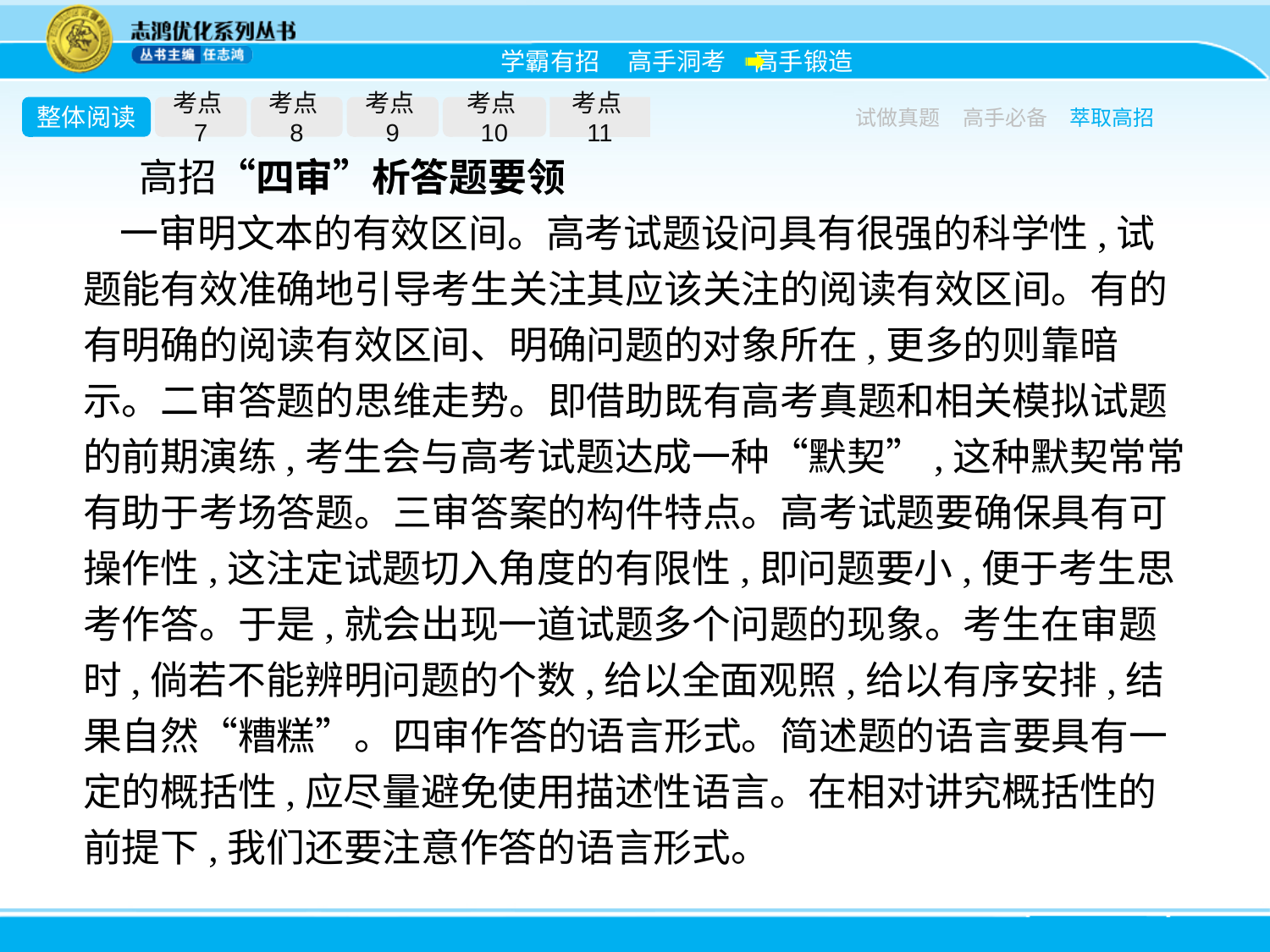

整体阅读
考点7
考点8
考点9
考点10
考点11
试做真题
高手必备
萃取高招
高招“四审”析答题要领
一审明文本的有效区间。高考试题设问具有很强的科学性,试题能有效准确地引导考生关注其应该关注的阅读有效区间。有的有明确的阅读有效区间、明确问题的对象所在,更多的则靠暗示。二审答题的思维走势。即借助既有高考真题和相关模拟试题的前期演练,考生会与高考试题达成一种“默契”,这种默契常常有助于考场答题。三审答案的构件特点。高考试题要确保具有可操作性,这注定试题切入角度的有限性,即问题要小,便于考生思考作答。于是,就会出现一道试题多个问题的现象。考生在审题时,倘若不能辨明问题的个数,给以全面观照,给以有序安排,结果自然“糟糕”。四审作答的语言形式。简述题的语言要具有一定的概括性,应尽量避免使用描述性语言。在相对讲究概括性的前提下,我们还要注意作答的语言形式。